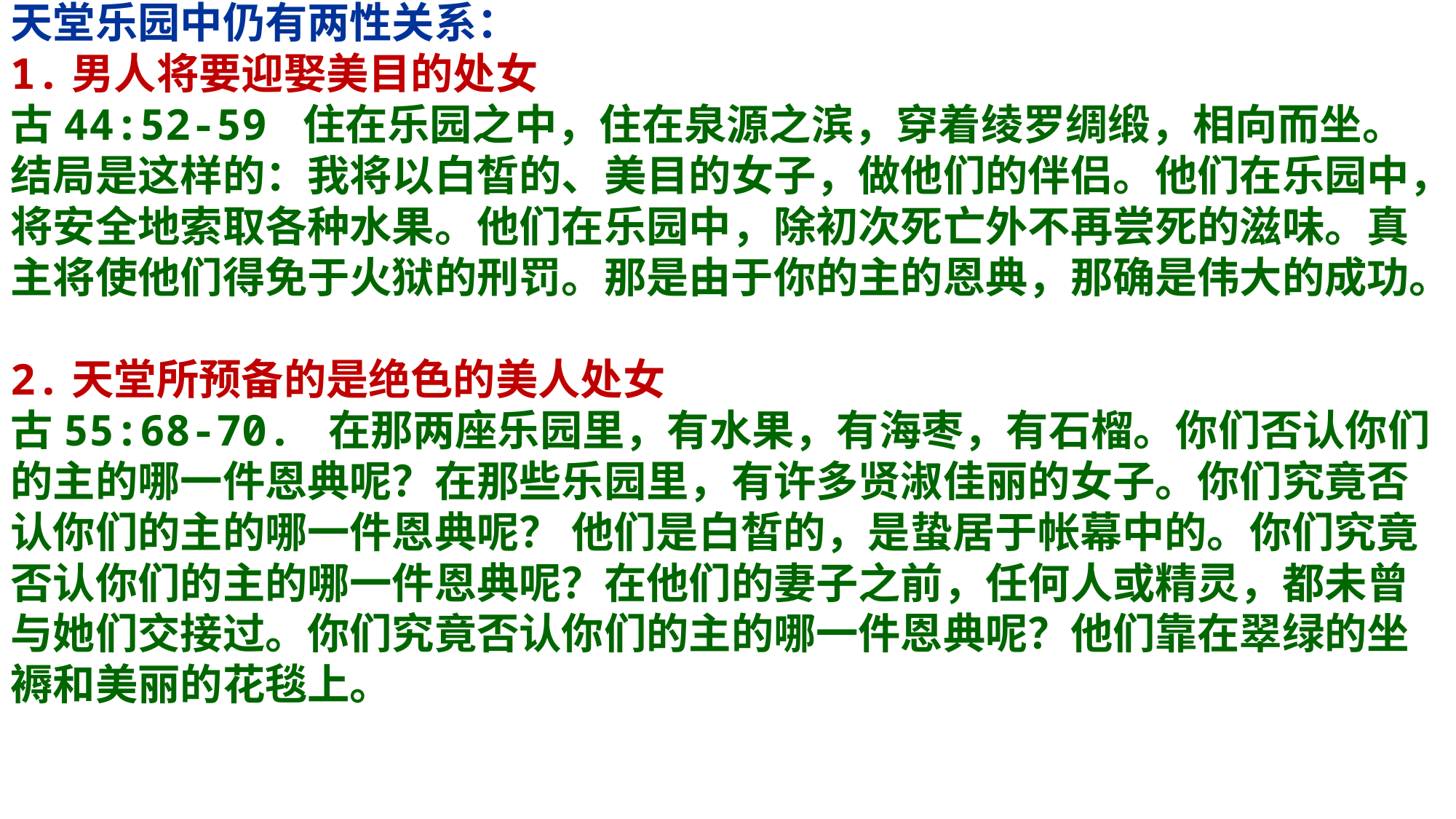

天堂乐园中仍有两性关系：
1.男人将要迎娶美目的处女
古44:52-59 住在乐园之中，住在泉源之滨，穿着绫罗绸缎，相向而坐。结局是这样的：我将以白皙的、美目的女子，做他们的伴侣。他们在乐园中，将安全地索取各种水果。他们在乐园中，除初次死亡外不再尝死的滋味。真主将使他们得免于火狱的刑罚。那是由于你的主的恩典，那确是伟大的成功。

2.天堂所预备的是绝色的美人处女
古55:68-70. 在那两座乐园里，有水果，有海枣，有石榴。你们否认你们的主的哪一件恩典呢？在那些乐园里，有许多贤淑佳丽的女子。你们究竟否认你们的主的哪一件恩典呢？ 他们是白皙的，是蛰居于帐幕中的。你们究竟否认你们的主的哪一件恩典呢？在他们的妻子之前，任何人或精灵，都未曾与她们交接过。你们究竟否认你们的主的哪一件恩典呢？他们靠在翠绿的坐褥和美丽的花毯上。